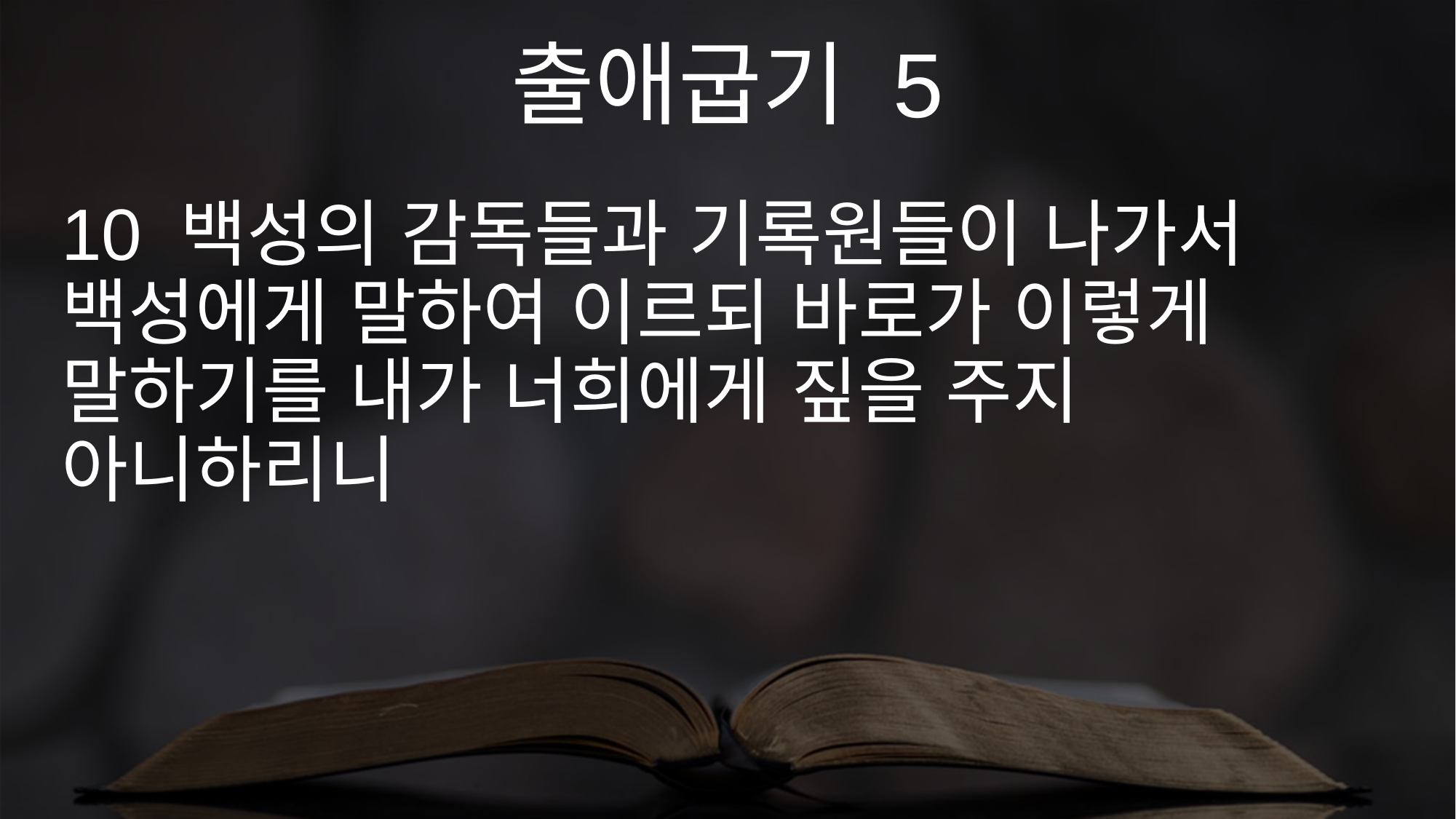

출애굽기 5
10 백성의 감독들과 기록원들이 나가서 백성에게 말하여 이르되 바로가 이렇게 말하기를 내가 너희에게 짚을 주지 아니하리니